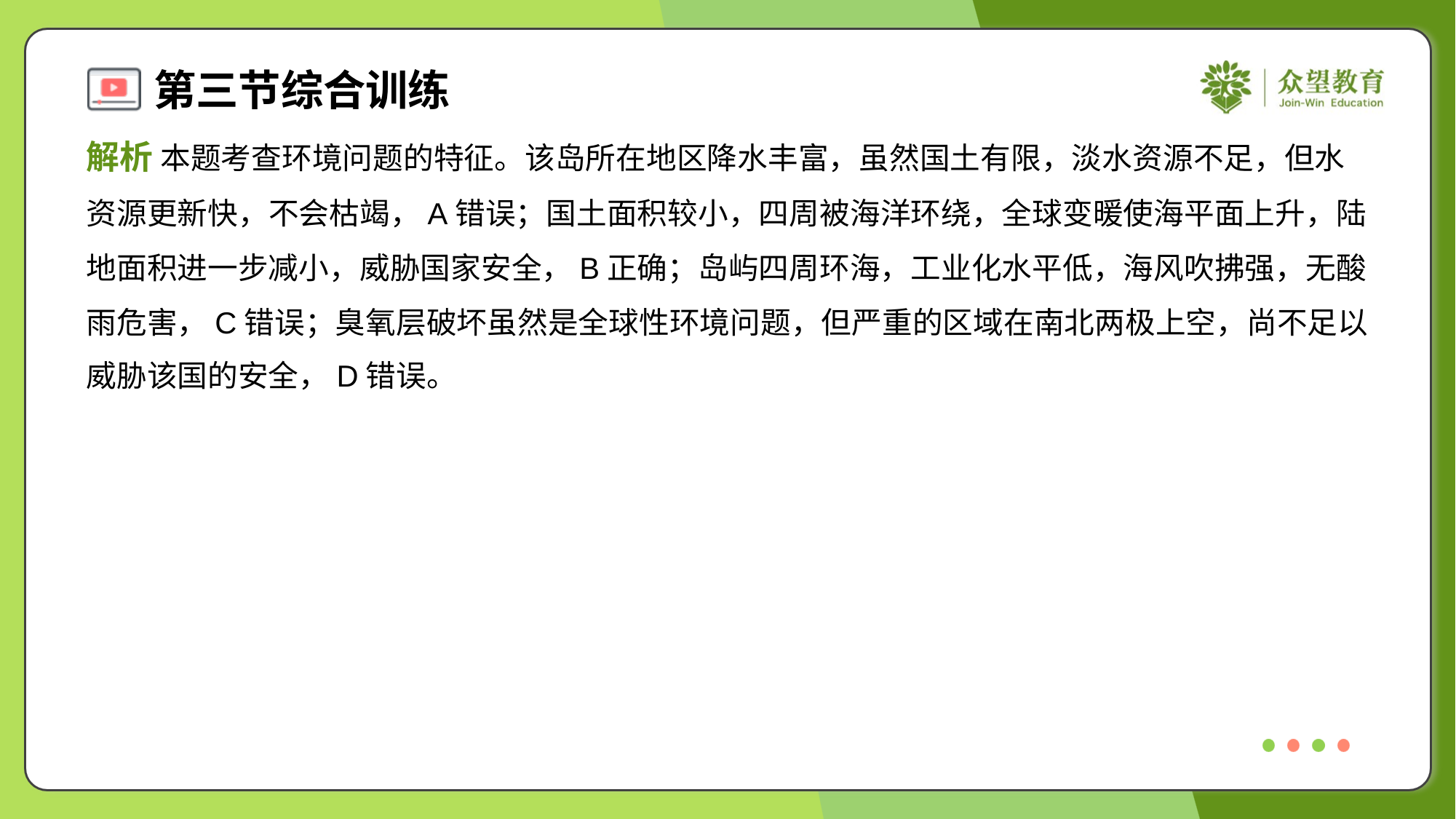

解析 本题考查环境问题的特征。该岛所在地区降水丰富，虽然国土有限，淡水资源不足，但水
资源更新快，不会枯竭，A错误；国土面积较小，四周被海洋环绕，全球变暖使海平面上升，陆
地面积进一步减小，威胁国家安全，B正确；岛屿四周环海，工业化水平低，海风吹拂强，无酸
雨危害，C错误；臭氧层破坏虽然是全球性环境问题，但严重的区域在南北两极上空，尚不足以
威胁该国的安全，D错误。